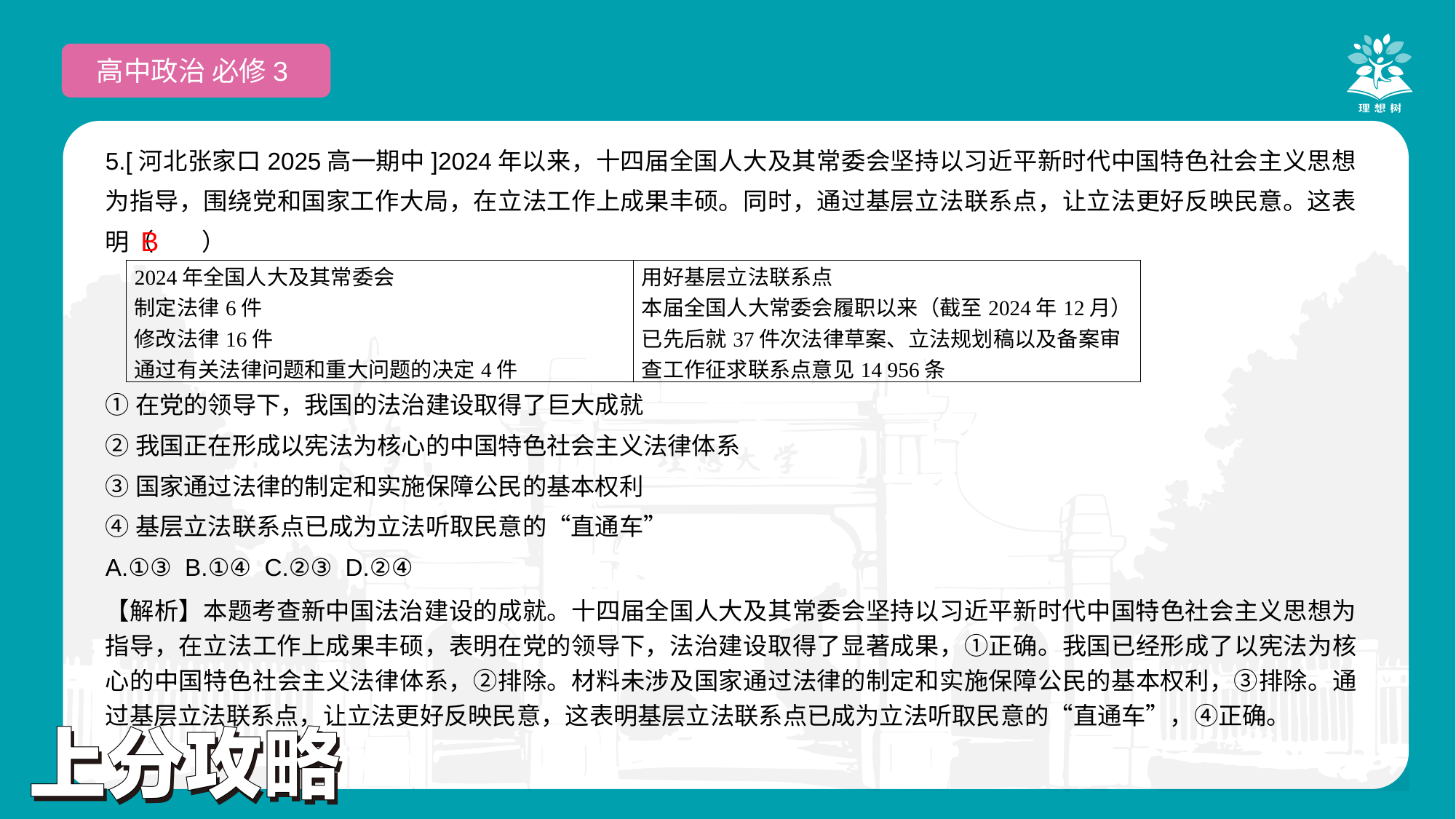

高中政治 必修3
5.[河北张家口2025高一期中]2024年以来，十四届全国人大及其常委会坚持以习近平新时代中国特色社会主义思想为指导，围绕党和国家工作大局，在立法工作上成果丰硕。同时，通过基层立法联系点，让立法更好反映民意。这表明（　　）

①在党的领导下，我国的法治建设取得了巨大成就
②我国正在形成以宪法为核心的中国特色社会主义法律体系
③国家通过法律的制定和实施保障公民的基本权利
④基层立法联系点已成为立法听取民意的“直通车”
A.①③  B.①④  C.②③  D.②④
 B
| 2024年全国人大及其常委会 制定法律6件 修改法律16件 通过有关法律问题和重大问题的决定4件 | 用好基层立法联系点 本届全国人大常委会履职以来（截至2024年12月）已先后就37件次法律草案、立法规划稿以及备案审查工作征求联系点意见14 956条 |
| --- | --- |
【解析】本题考查新中国法治建设的成就。十四届全国人大及其常委会坚持以习近平新时代中国特色社会主义思想为指导，在立法工作上成果丰硕，表明在党的领导下，法治建设取得了显著成果，①正确。我国已经形成了以宪法为核心的中国特色社会主义法律体系，②排除。材料未涉及国家通过法律的制定和实施保障公民的基本权利，③排除。通过基层立法联系点，让立法更好反映民意，这表明基层立法联系点已成为立法听取民意的“直通车”，④正确。